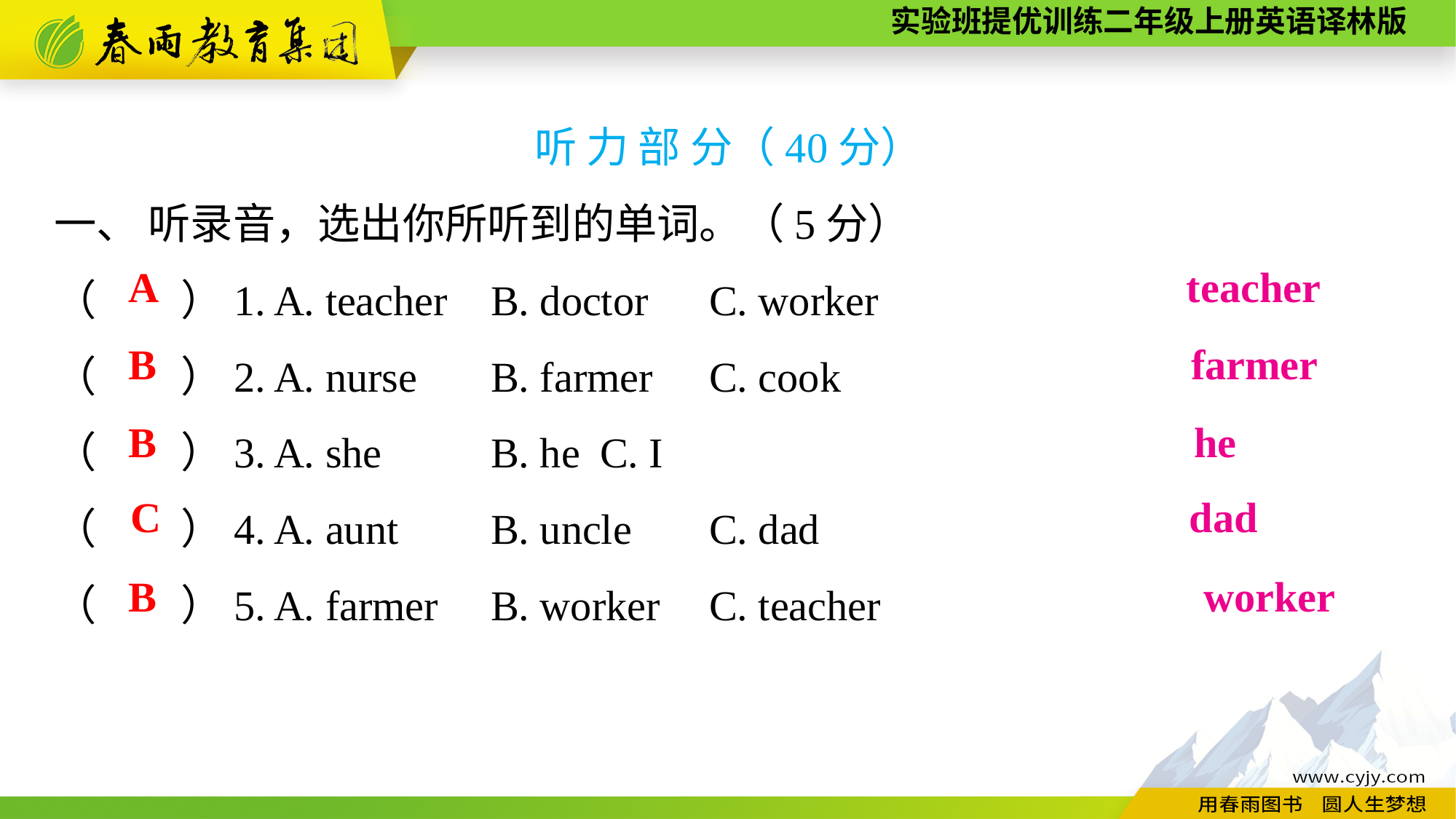

听 力 部 分（40分）
一、 听录音，选出你所听到的单词。（5分）
（　　）1. A. teacher	B. doctor	C. worker
（　　）2. A. nurse	B. farmer	C. cook
（　　）3. A. she	B. he	C. I
（　　）4. A. aunt	B. uncle	C. dad
（　　）5. A. farmer	B. worker	C. teacher
A
teacher
B
farmer
B
he
C
dad
B
worker